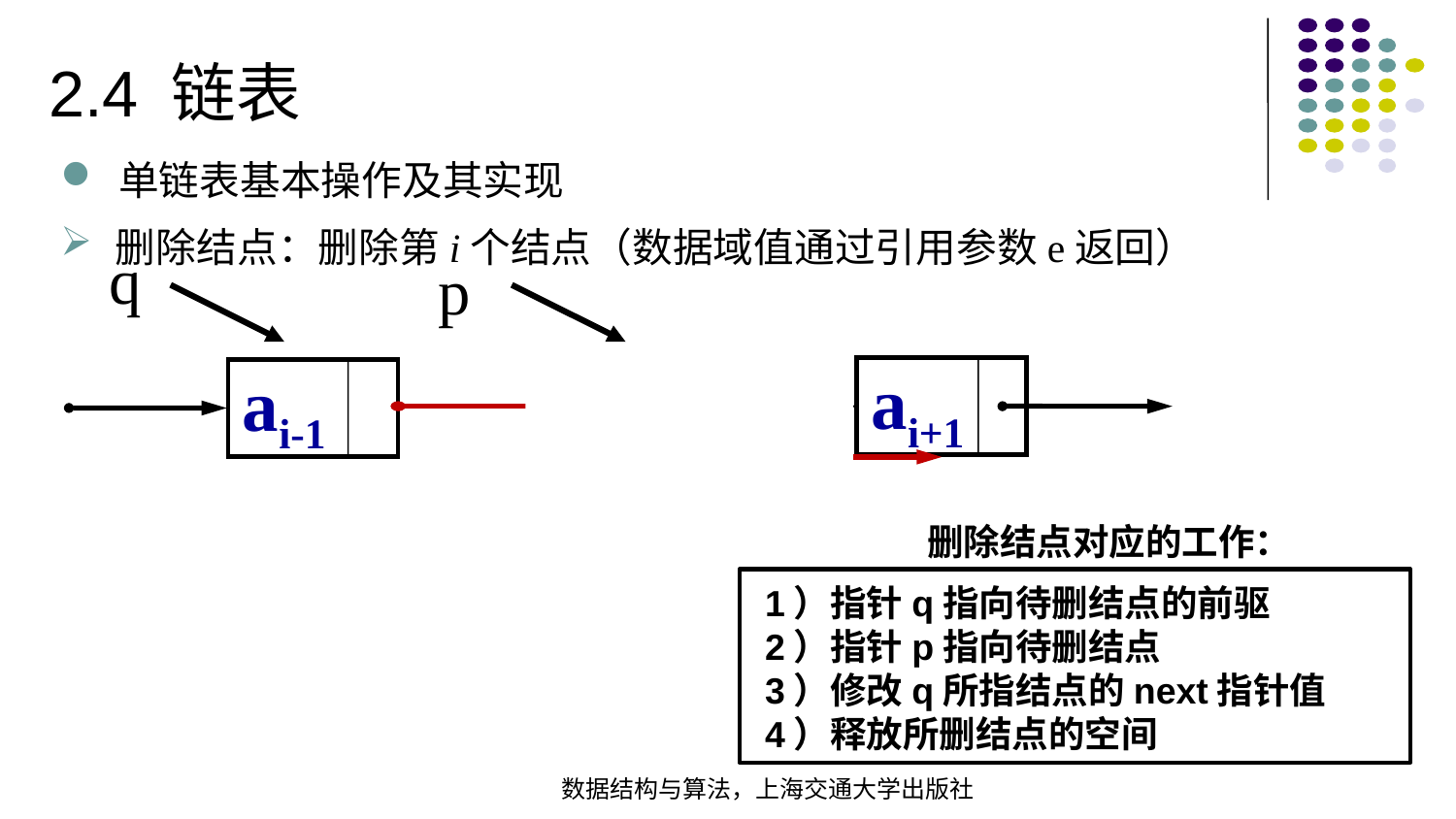

2.4 链表
单链表基本操作及其实现
删除结点：删除第i个结点（数据域值通过引用参数e返回）
q
p

e

ai+1

ai-1

删除结点对应的工作：

1）指针q指向待删结点的前驱
2）指针p指向待删结点
3）修改q所指结点的next指针值
4）释放所删结点的空间